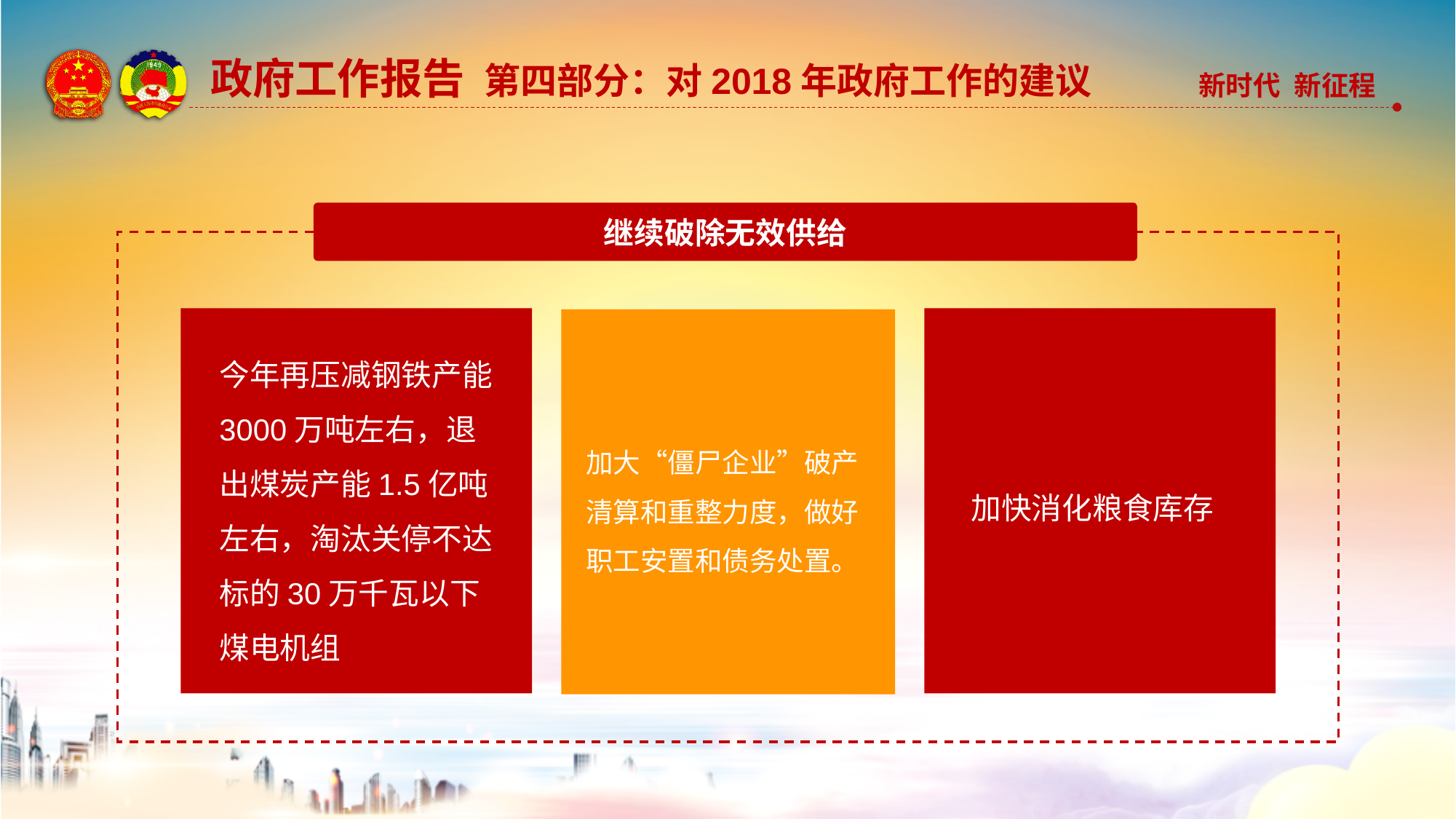

政府工作报告  第四部分：对2018年政府工作的建议

继续破除无效供给

今年再压减钢铁产能3000万吨左右，退出煤炭产能1.5亿吨左右，淘汰关停不达标的30万千瓦以下煤电机组
加快消化粮食库存

加大“僵尸企业”破产清算和重整力度，做好职工安置和债务处置。